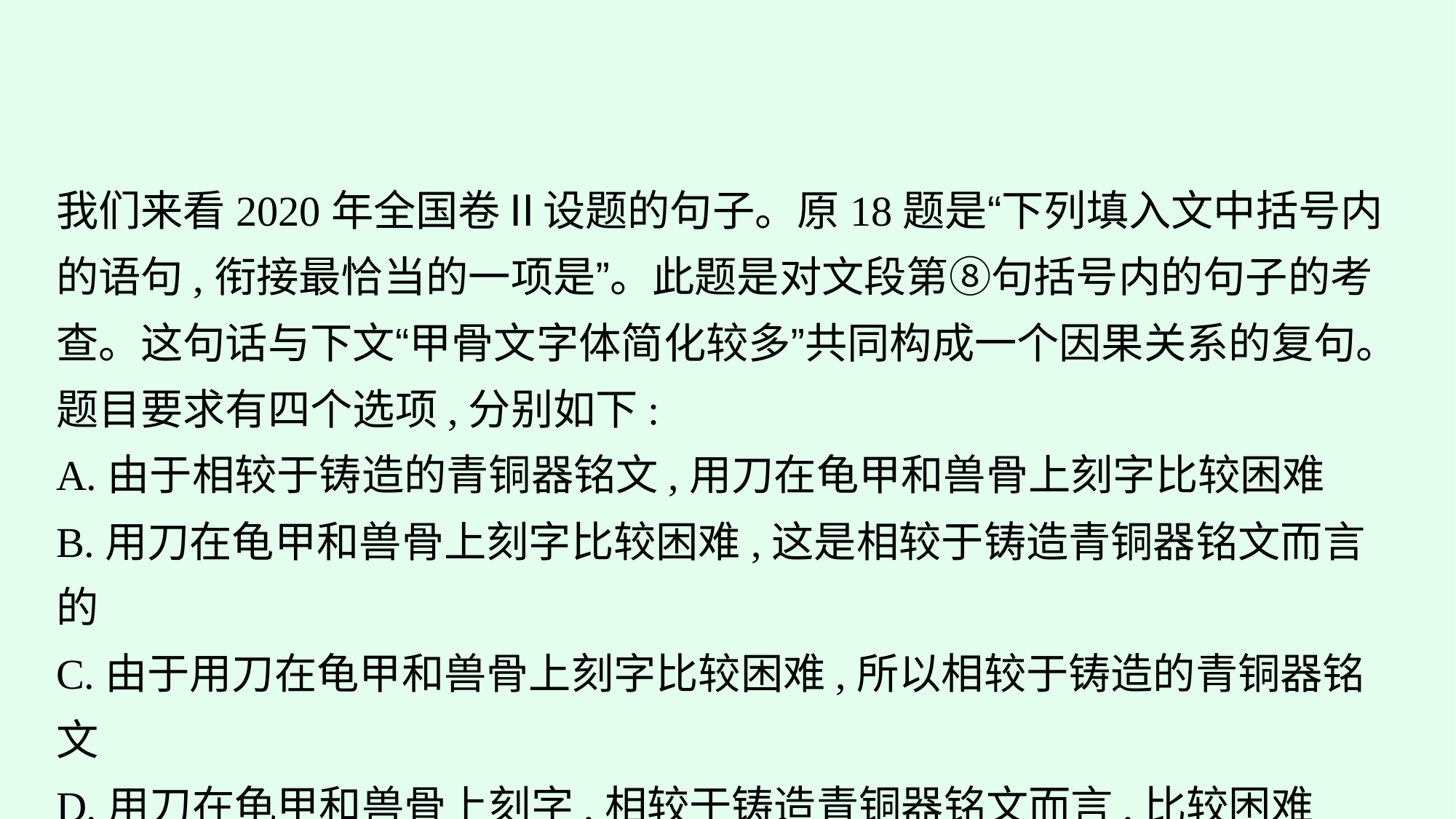

我们来看2020年全国卷Ⅱ设题的句子。原18题是“下列填入文中括号内的语句,衔接最恰当的一项是”。此题是对文段第⑧句括号内的句子的考查。这句话与下文“甲骨文字体简化较多”共同构成一个因果关系的复句。题目要求有四个选项,分别如下:
A.由于相较于铸造的青铜器铭文,用刀在龟甲和兽骨上刻字比较困难
B.用刀在龟甲和兽骨上刻字比较困难,这是相较于铸造青铜器铭文而言的
C.由于用刀在龟甲和兽骨上刻字比较困难,所以相较于铸造的青铜器铭文
D.用刀在龟甲和兽骨上刻字,相较于铸造青铜器铭文而言,比较困难